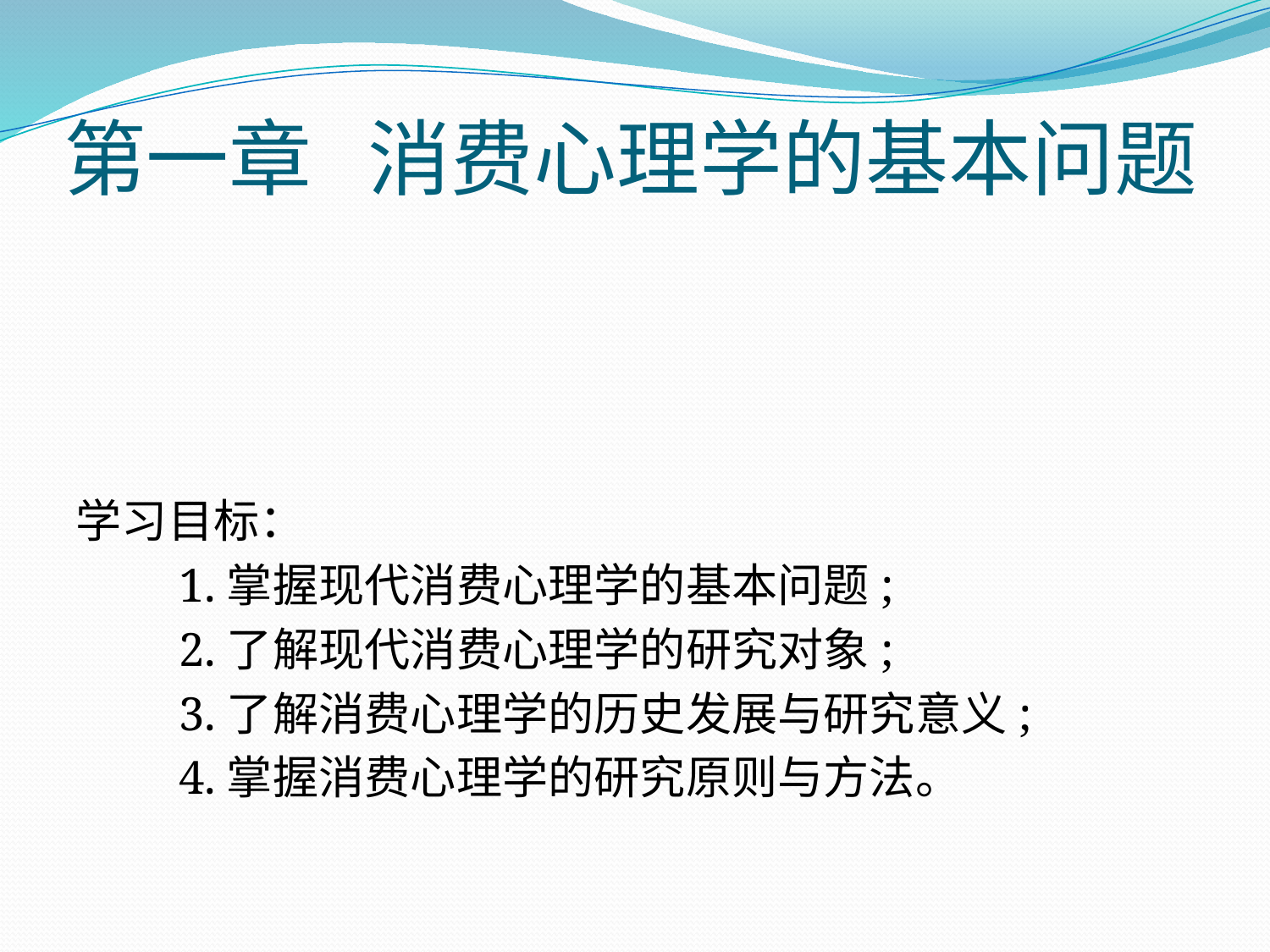

# 第一章   消费心理学的基本问题
学习目标：
　　1.掌握现代消费心理学的基本问题;
　　2.了解现代消费心理学的研究对象;
　　3.了解消费心理学的历史发展与研究意义;
　　4.掌握消费心理学的研究原则与方法。